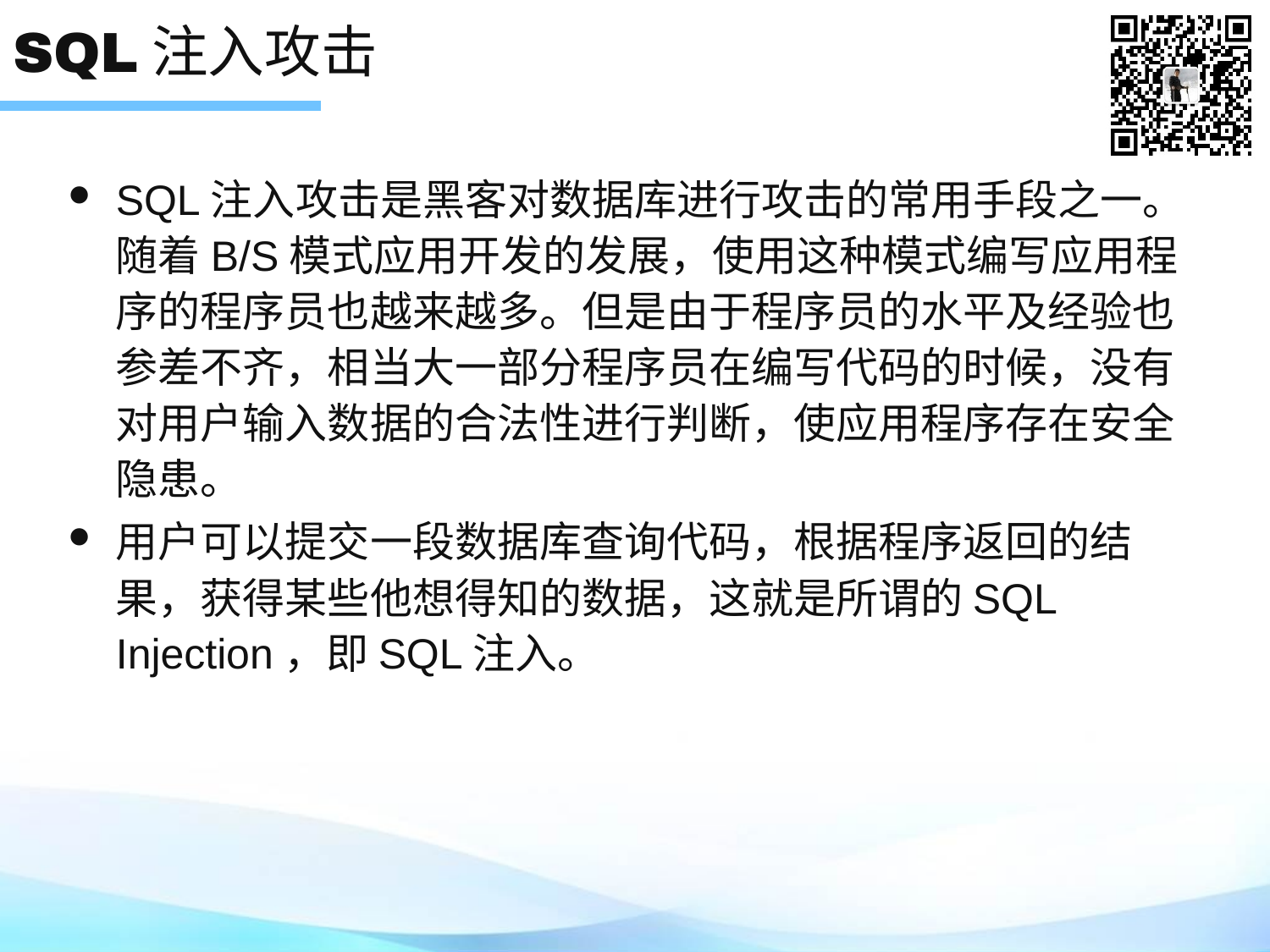

# SQL注入攻击
SQL注入攻击是黑客对数据库进行攻击的常用手段之一。随着B/S模式应用开发的发展，使用这种模式编写应用程序的程序员也越来越多。但是由于程序员的水平及经验也参差不齐，相当大一部分程序员在编写代码的时候，没有对用户输入数据的合法性进行判断，使应用程序存在安全隐患。
用户可以提交一段数据库查询代码，根据程序返回的结果，获得某些他想得知的数据，这就是所谓的SQL Injection，即SQL注入。